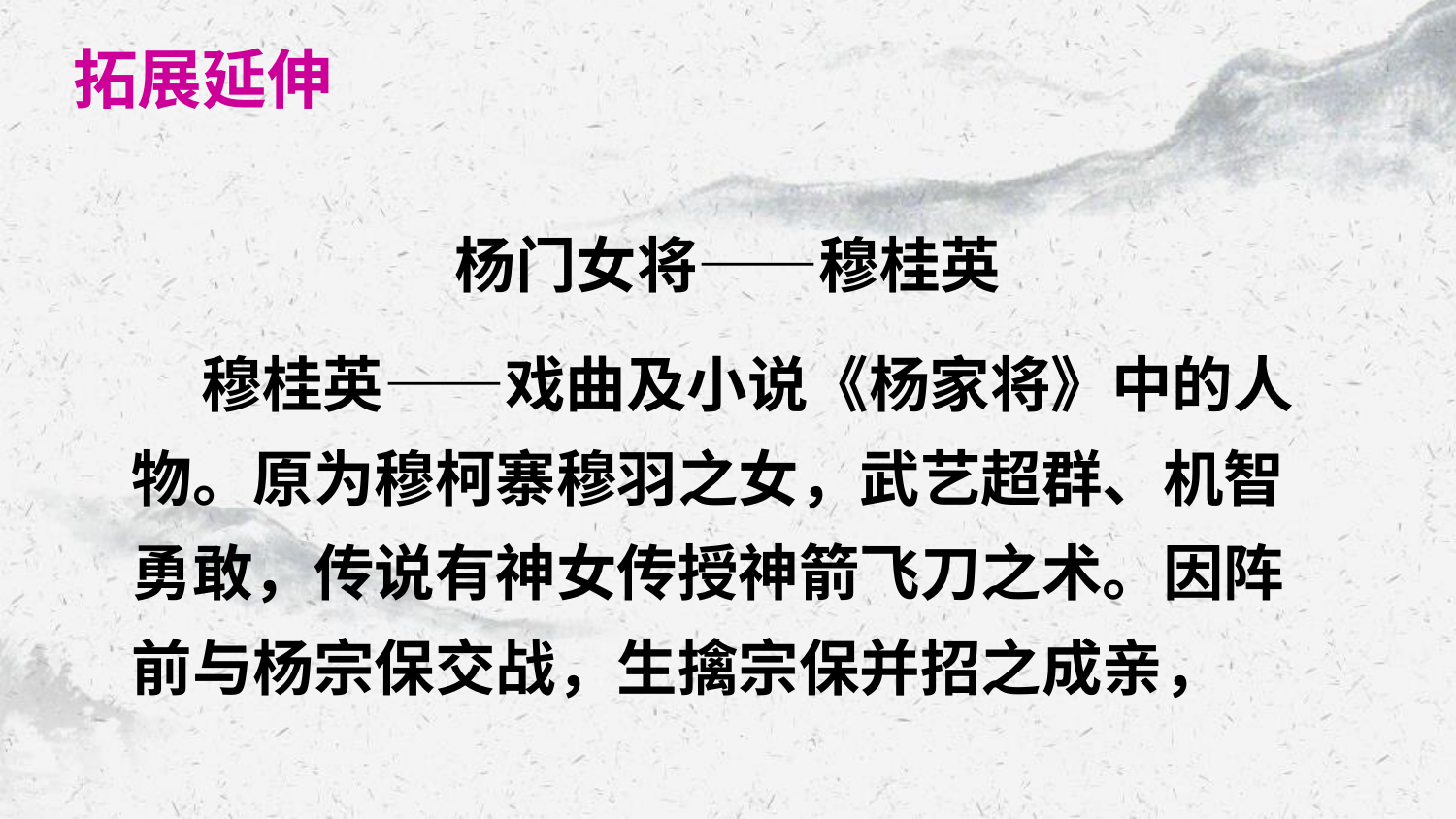

拓展延伸
杨门女将——穆桂英
    穆桂英——戏曲及小说《杨家将》中的人物。原为穆柯寨穆羽之女，武艺超群、机智勇敢，传说有神女传授神箭飞刀之术。因阵前与杨宗保交战，生擒宗保并招之成亲，